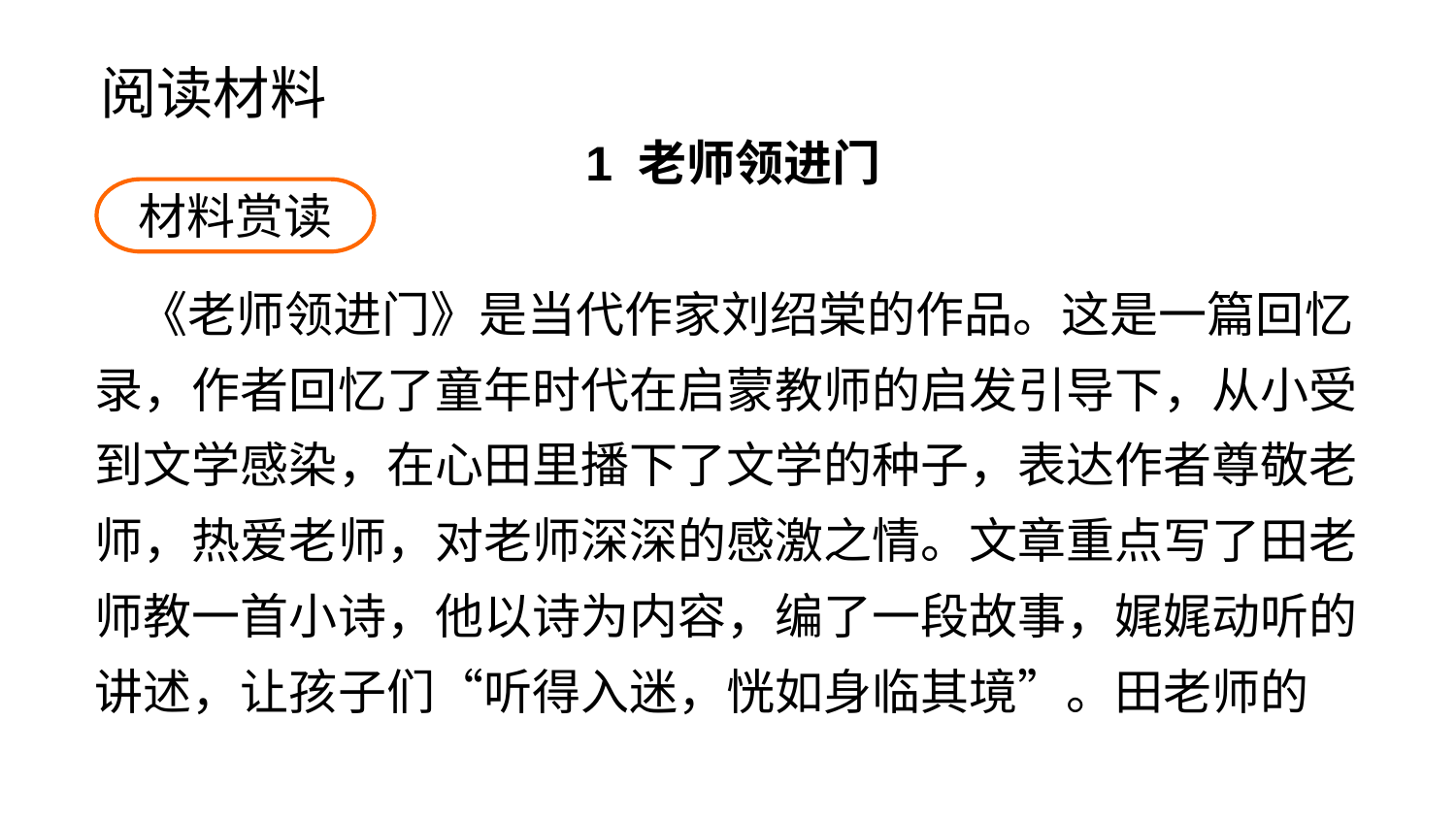

阅读材料
1 老师领进门

   《老师领进门》是当代作家刘绍棠的作品。这是一篇回忆录，作者回忆了童年时代在启蒙教师的启发引导下，从小受到文学感染，在心田里播下了文学的种子，表达作者尊敬老师，热爱老师，对老师深深的感激之情。文章重点写了田老师教一首小诗，他以诗为内容，编了一段故事，娓娓动听的讲述，让孩子们“听得入迷，恍如身临其境”。田老师的
材料赏读